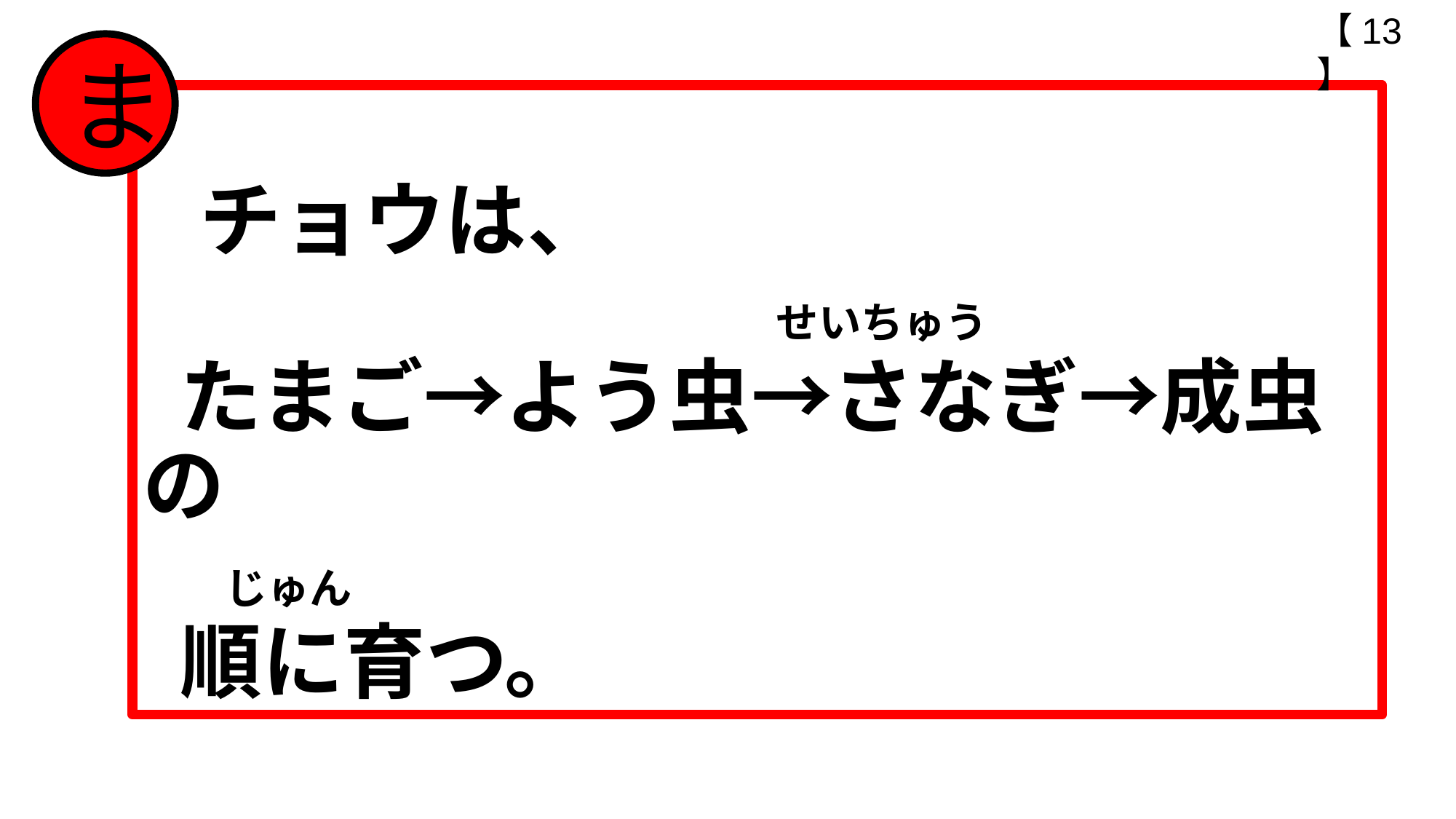

【13】
ま
# チョウは、 せいちゅう たまご→よう虫→さなぎ→成虫 の 　じゅん　 順に育つ。